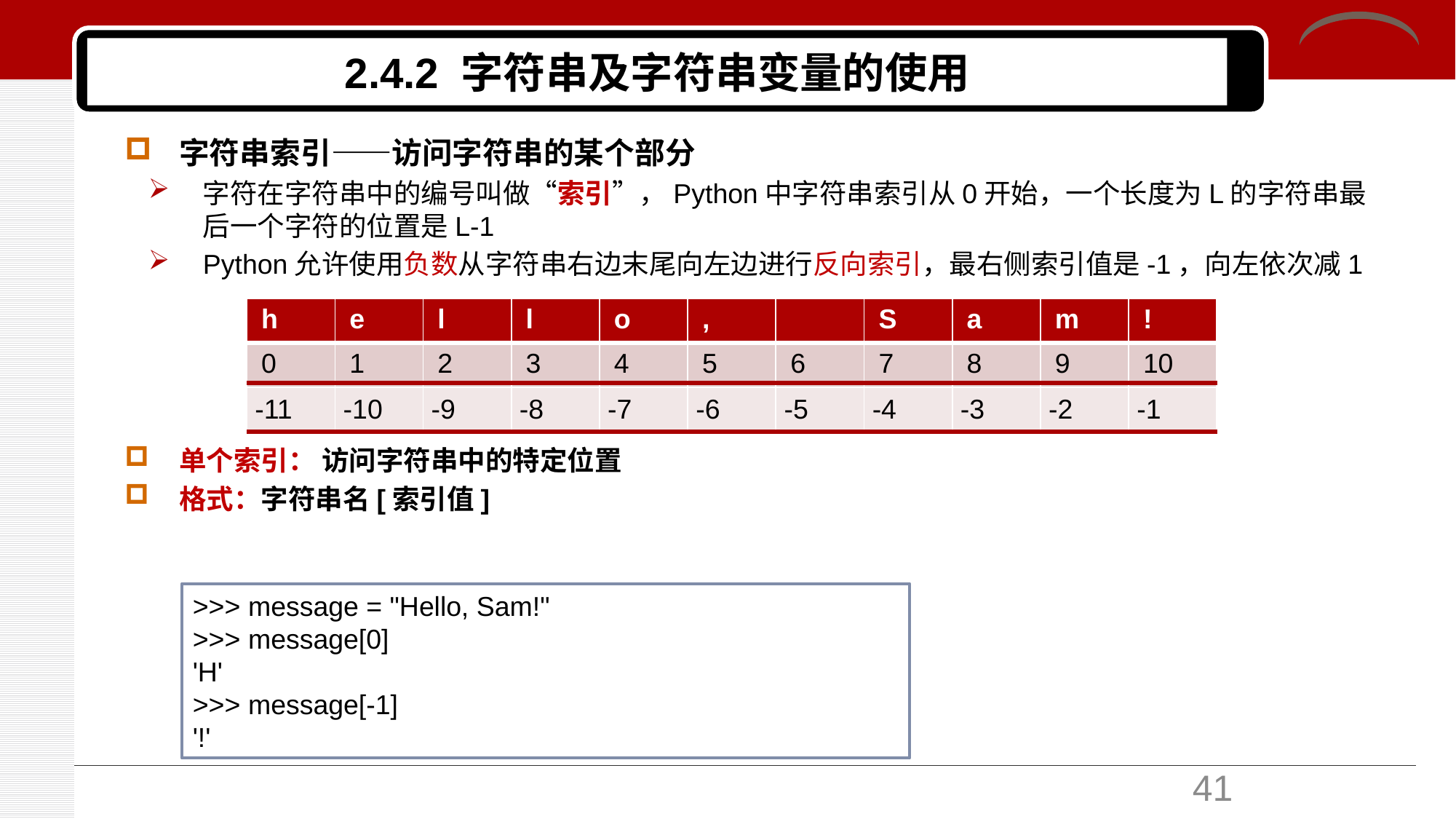

# 2.4.2 字符串及字符串变量的使用
字符串索引——访问字符串的某个部分
字符在字符串中的编号叫做“索引”，Python中字符串索引从0开始，一个长度为L的字符串最后一个字符的位置是L-1
Python允许使用负数从字符串右边末尾向左边进行反向索引，最右侧索引值是-1，向左依次减1

单个索引： 访问字符串中的特定位置
格式：字符串名[索引值]
| h | e | l | l | o | , |  | S | a | m | ! |
| --- | --- | --- | --- | --- | --- | --- | --- | --- | --- | --- |
| 0 | 1 | 2 | 3 | 4 | 5 | 6 | 7 | 8 | 9 | 10 |
| -11 | -10 | -9 | -8 | -7 | -6 | -5 | -4 | -3 | -2 | -1 |
>>> message = "Hello, Sam!"
>>> message[0]
'H'
>>> message[-1]
'!'
41